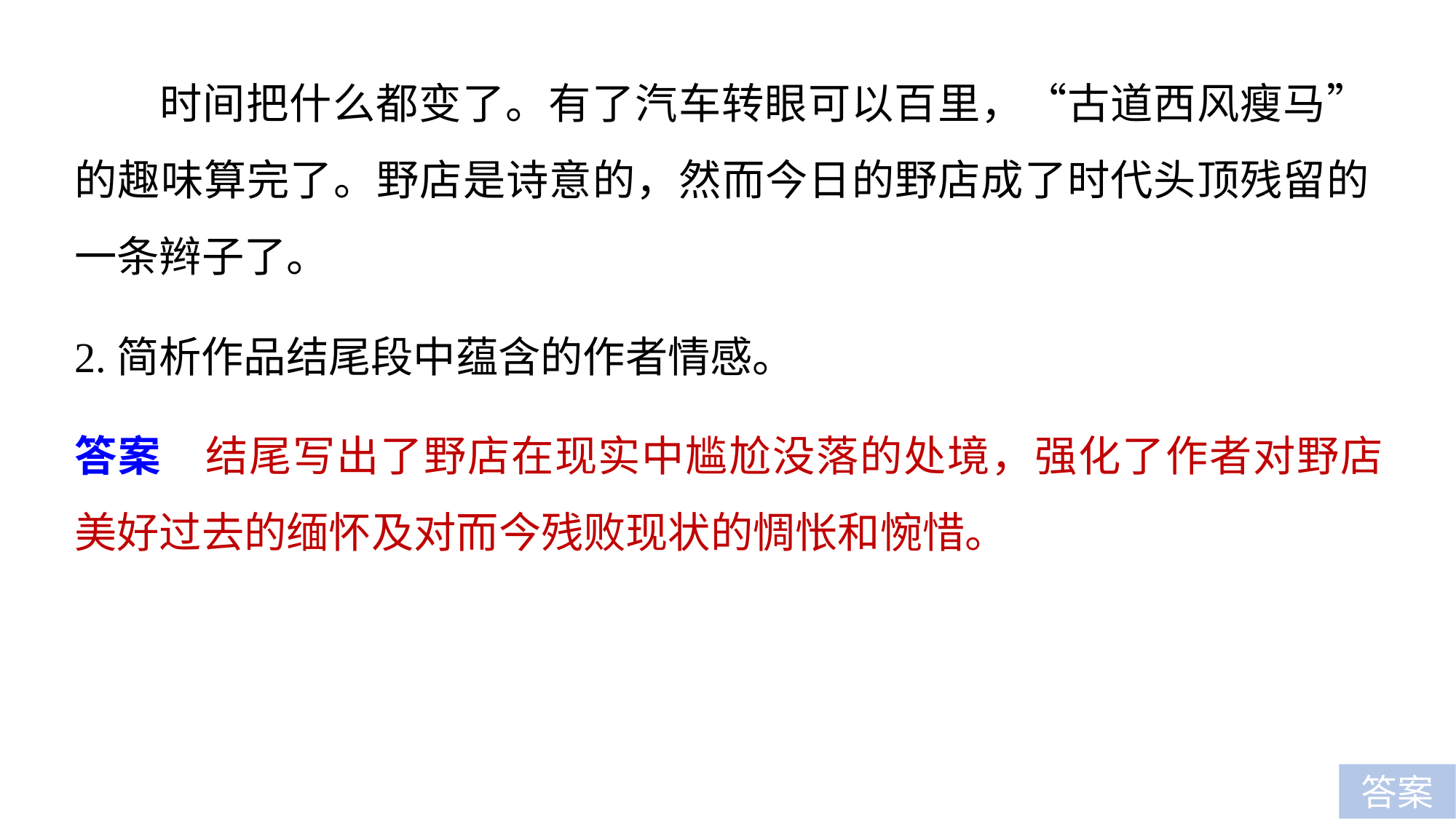

时间把什么都变了。有了汽车转眼可以百里，“古道西风瘦马”的趣味算完了。野店是诗意的，然而今日的野店成了时代头顶残留的一条辫子了。
2.简析作品结尾段中蕴含的作者情感。
答案　结尾写出了野店在现实中尴尬没落的处境，强化了作者对野店美好过去的缅怀及对而今残败现状的惆怅和惋惜。
答案